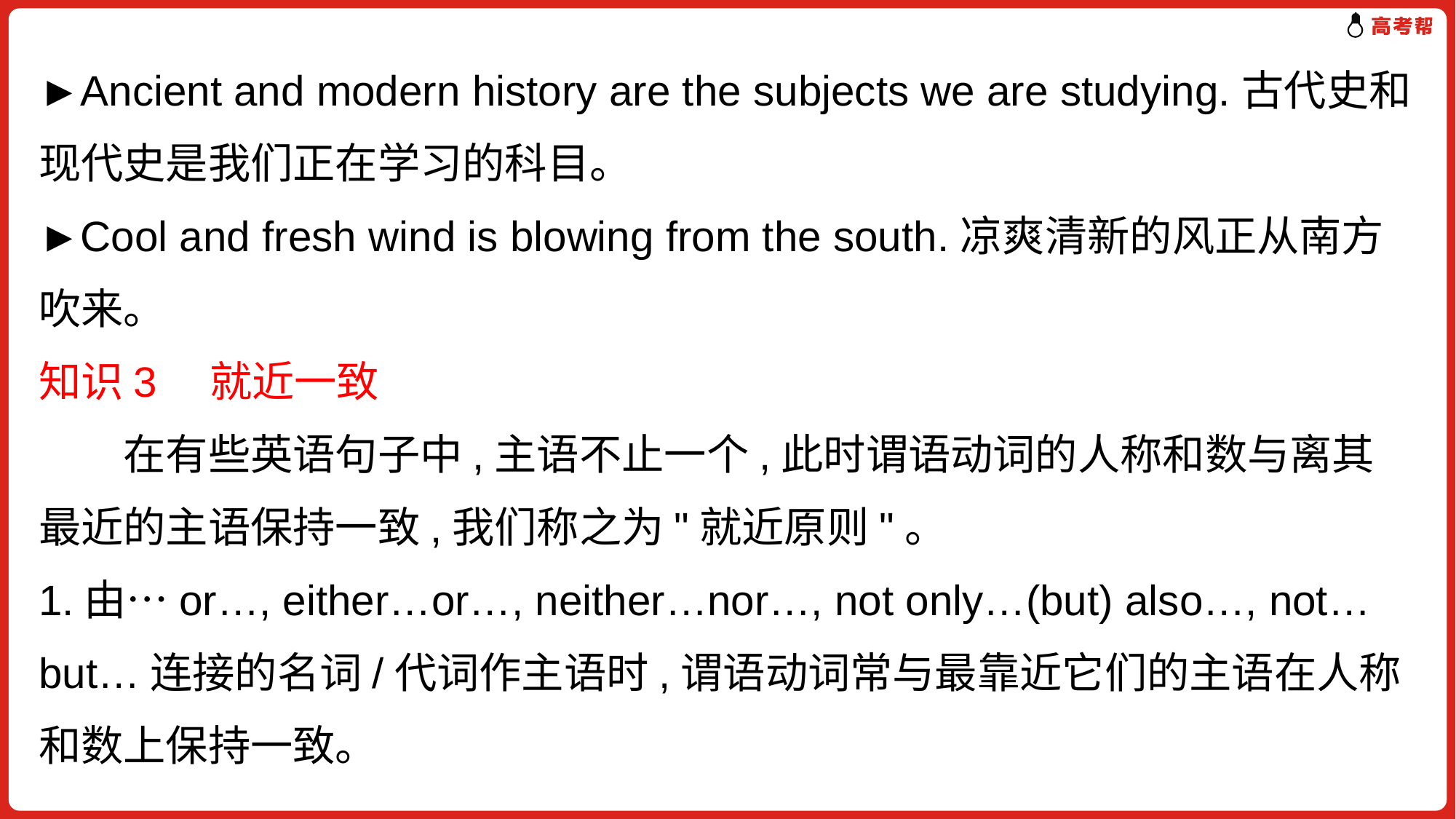

►Ancient and modern history are the subjects we are studying.古代史和现代史是我们正在学习的科目。
►Cool and fresh wind is blowing from the south.凉爽清新的风正从南方吹来。
知识3　就近一致
　　在有些英语句子中,主语不止一个,此时谓语动词的人称和数与离其最近的主语保持一致,我们称之为"就近原则"。
1.由…or…, either…or…, neither…nor…, not only…(but) also…, not…but…连接的名词/代词作主语时,谓语动词常与最靠近它们的主语在人称和数上保持一致。